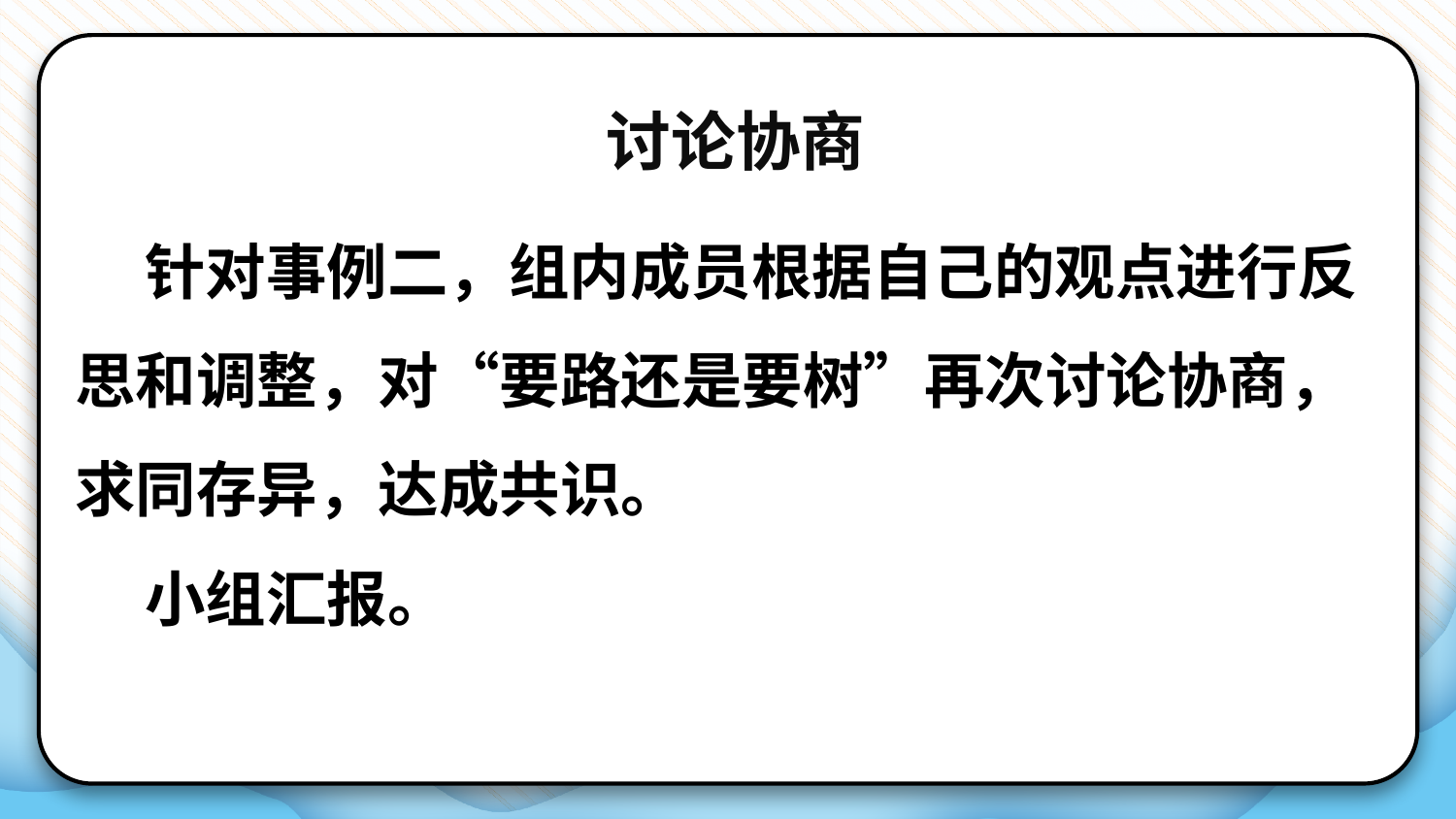

讨论协商
    针对事例二，组内成员根据自己的观点进行反思和调整，对“要路还是要树”再次讨论协商，求同存异，达成共识。
    小组汇报。